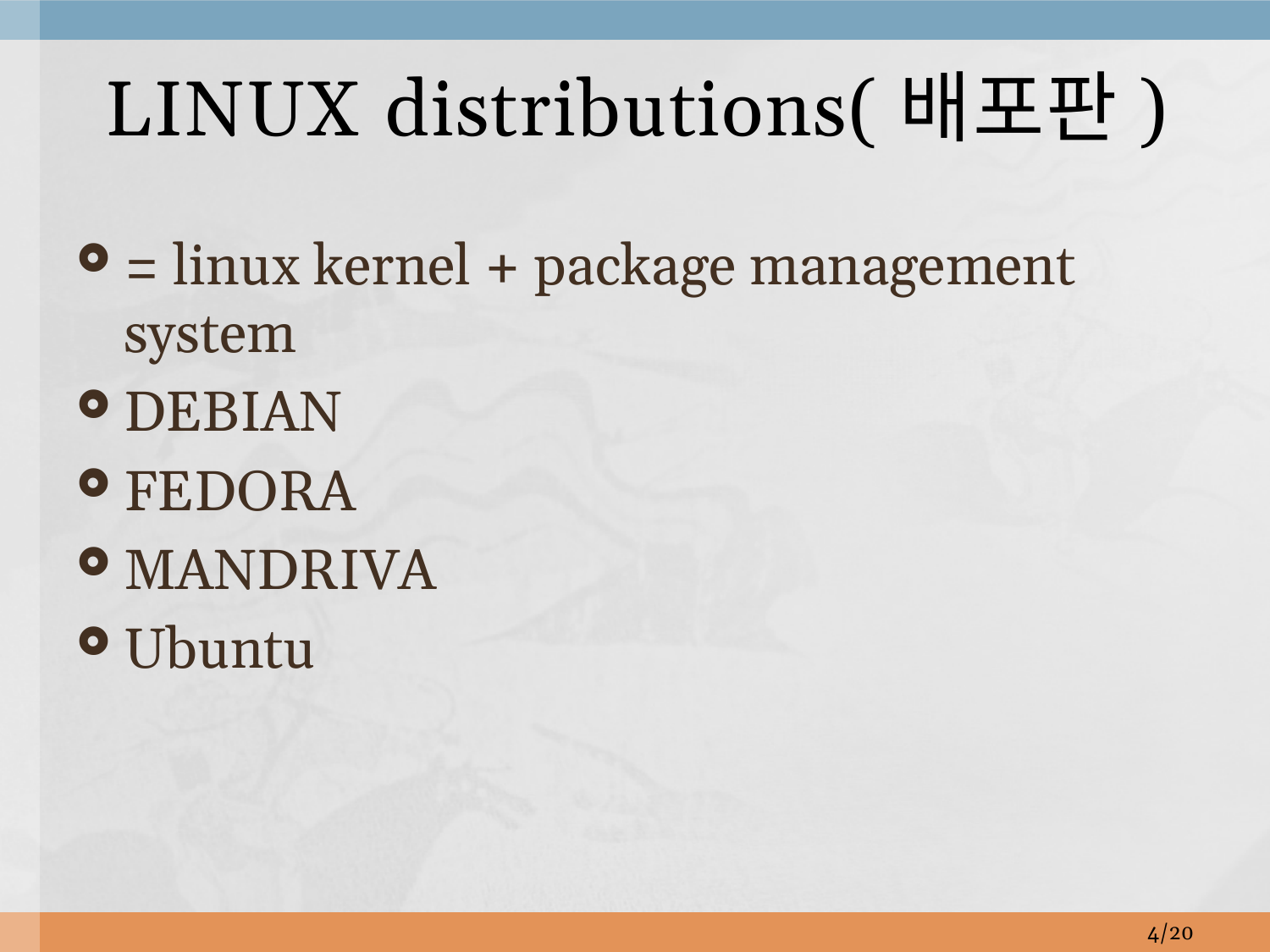

# LINUX distributions(배포판)
= linux kernel + package management system
DEBIAN
FEDORA
MANDRIVA
Ubuntu
4